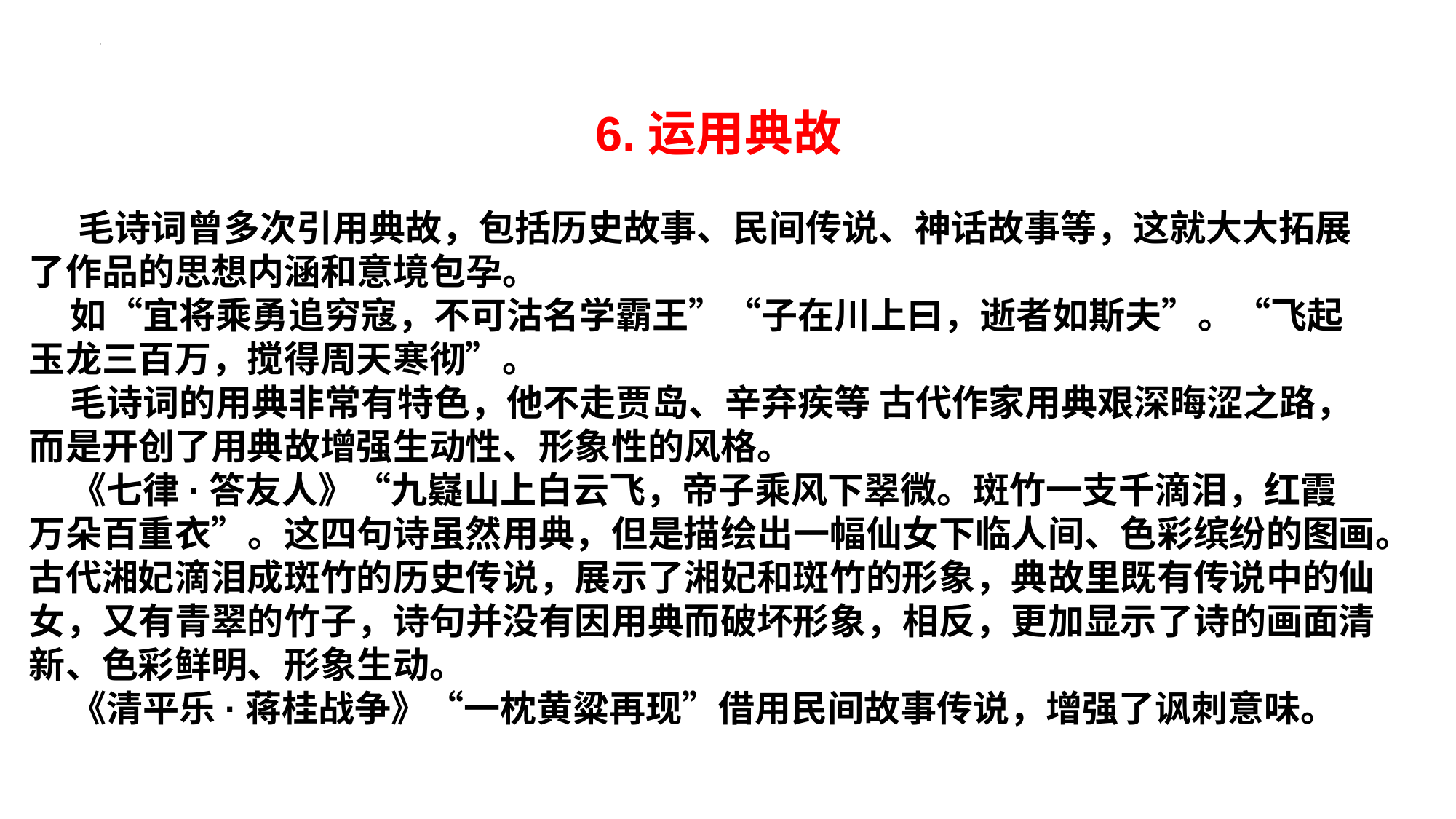

6.运用典故

    毛诗词曾多次引用典故，包括历史故事、民间传说、神话故事等，这就大大拓展
了作品的思想内涵和意境包孕。
    如“宜将乘勇追穷寇，不可沽名学霸王”“子在川上曰，逝者如斯夫”。“飞起
玉龙三百万，搅得周天寒彻”。
    毛诗词的用典非常有特色，他不走贾岛、辛弃疾等 古代作家用典艰深晦涩之路，
而是开创了用典故增强生动性、形象性的风格。
    《七律·答友人》“九嶷山上白云飞，帝子乘风下翠微。斑竹一支千滴泪，红霞
万朵百重衣”。这四句诗虽然用典，但是描绘出一幅仙女下临人间、色彩缤纷的图画。
古代湘妃滴泪成斑竹的历史传说，展示了湘妃和斑竹的形象，典故里既有传说中的仙
女，又有青翠的竹子，诗句并没有因用典而破坏形象，相反，更加显示了诗的画面清
新、色彩鲜明、形象生动。
    《清平乐·蒋桂战争》“一枕黄粱再现”借用民间故事传说，增强了讽刺意味。